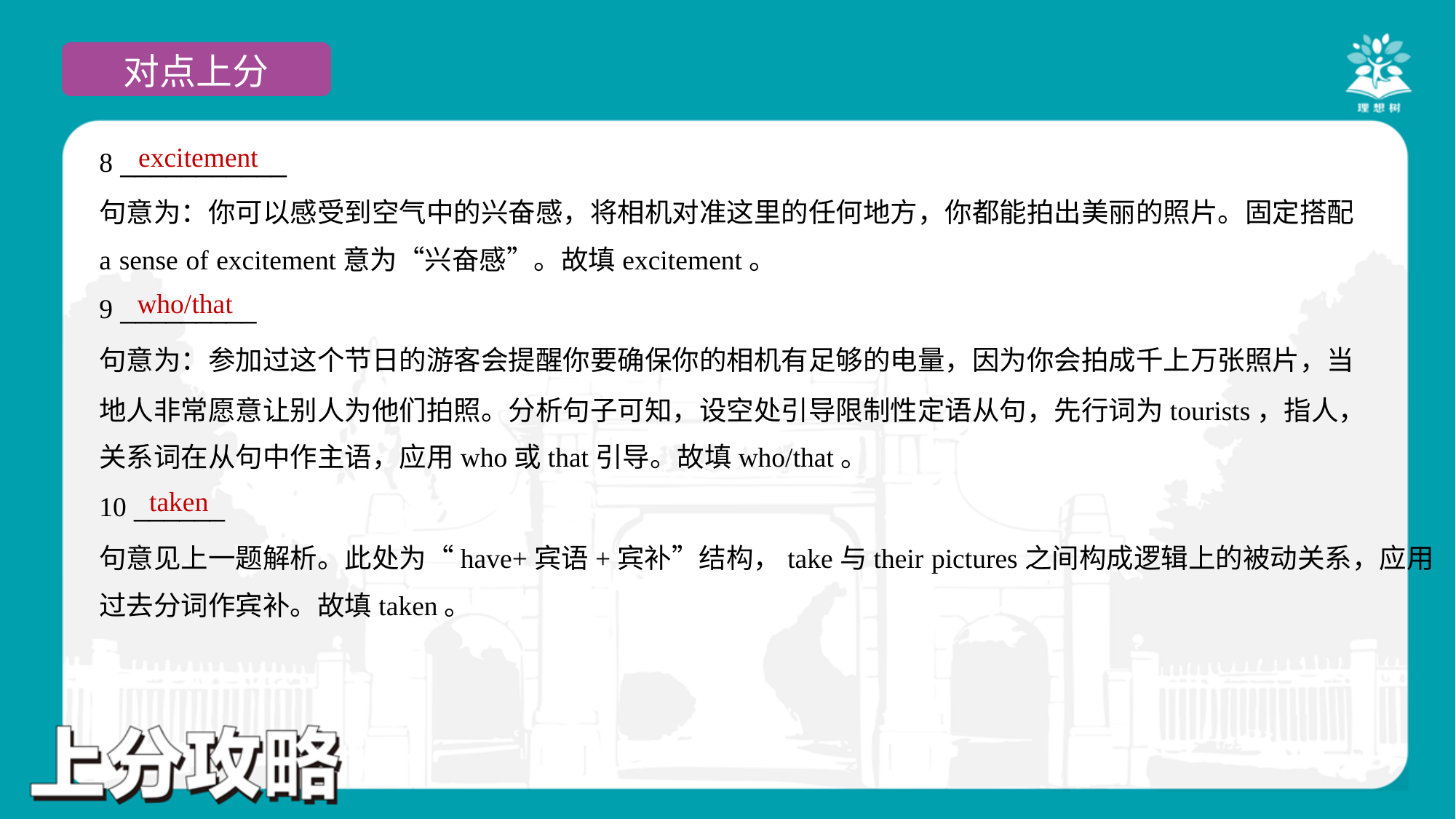

excitement
8 ___________
句意为：你可以感受到空气中的兴奋感，将相机对准这里的任何地方，你都能拍出美丽的照片。固定搭配
a sense of excitement意为“兴奋感”。故填excitement。
who/that
9 _________
句意为：参加过这个节日的游客会提醒你要确保你的相机有足够的电量，因为你会拍成千上万张照片，当
地人非常愿意让别人为他们拍照。分析句子可知，设空处引导限制性定语从句，先行词为tourists，指人，
关系词在从句中作主语，应用who或that引导。故填who/that。
taken
10 ______
句意见上一题解析。此处为“have+宾语+宾补”结构，take与their pictures之间构成逻辑上的被动关系，应用
过去分词作宾补。故填taken。